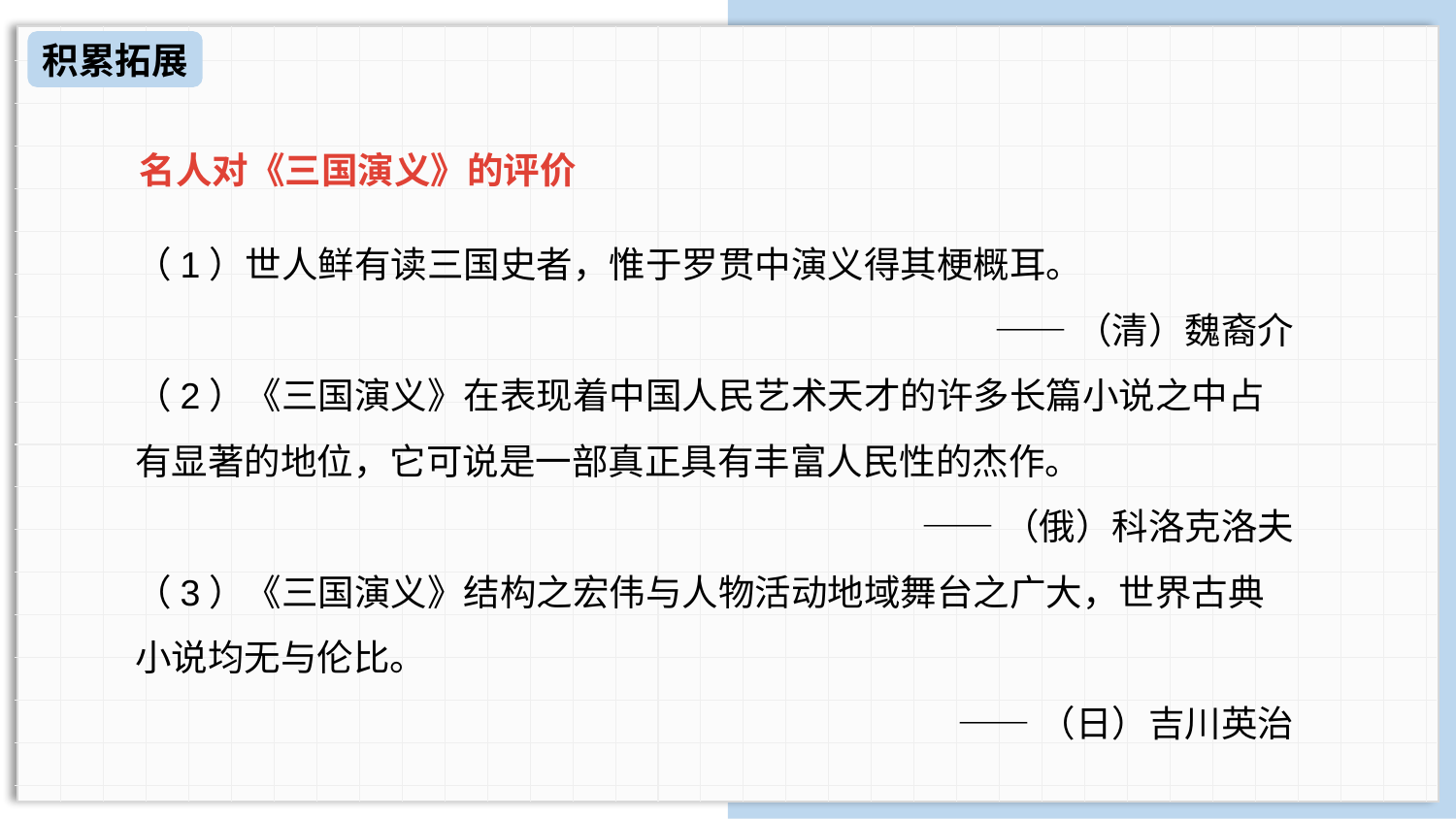

积累拓展
名人对《三国演义》的评价
（1）世人鲜有读三国史者，惟于罗贯中演义得其梗概耳。
                       ——（清）魏裔介
（2）《三国演义》在表现着中国人民艺术天才的许多长篇小说之中占有显著的地位，它可说是一部真正具有丰富人民性的杰作。
                     ——（俄）科洛克洛夫
（3）《三国演义》结构之宏伟与人物活动地域舞台之广大，世界古典小说均无与伦比。
                     ——（日）吉川英治